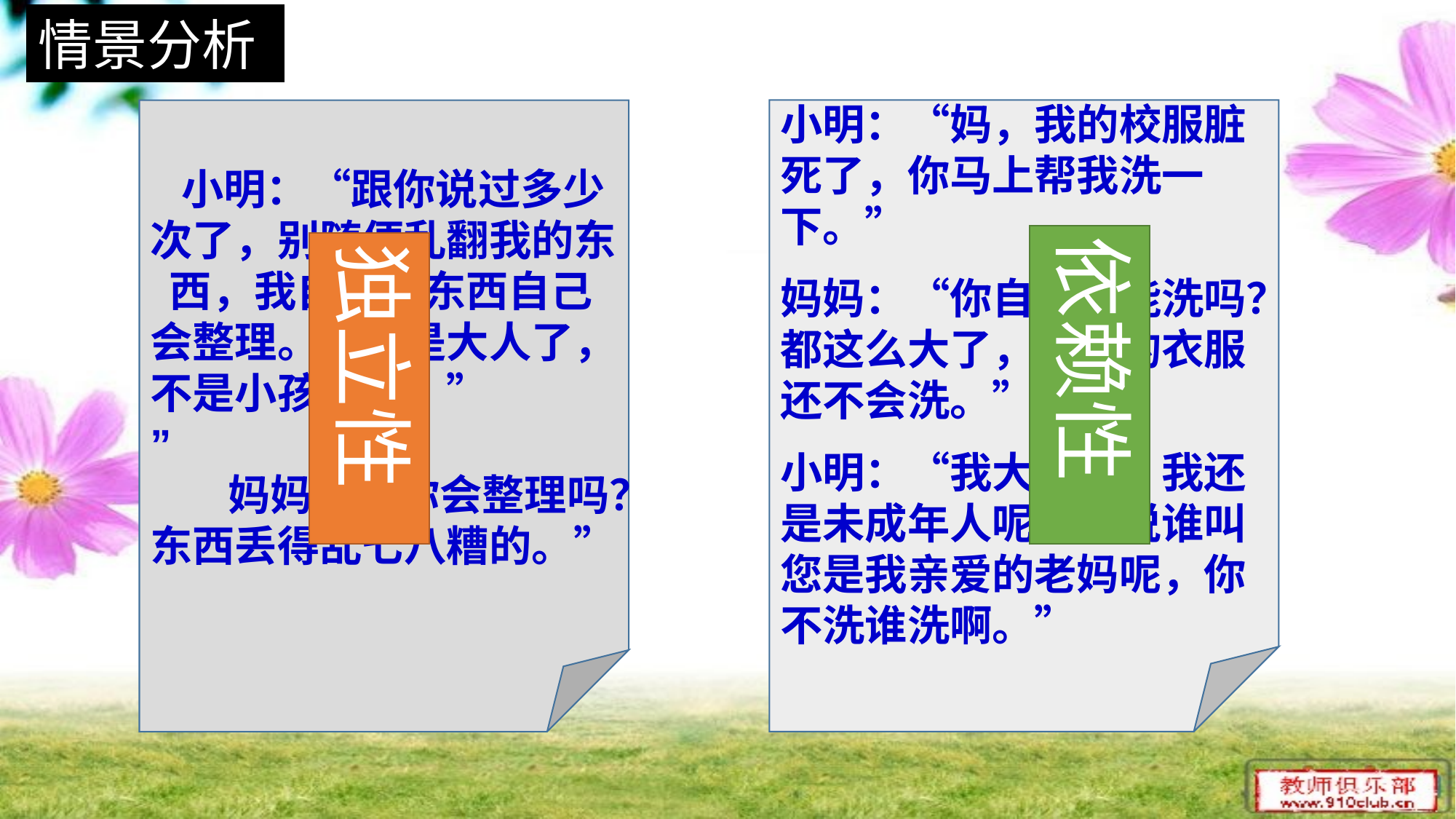

情景分析
小明：“妈，我的校服脏死了，你马上帮我洗一下。”
妈妈：“你自己不能洗吗？都这么大了，自己的衣服还不会洗。”
小明：“我大了吗？我还是未成年人呢，再说谁叫您是我亲爱的老妈呢，你不洗谁洗啊。”

    小明：“跟你说过多少次了，别随便乱翻我的东   西，我自己的东西自己会整理。我都是大人了，不是小孩子了。”
”
       妈妈：“你会整理吗？东西丢得乱七八糟的。”

依赖性
独立性